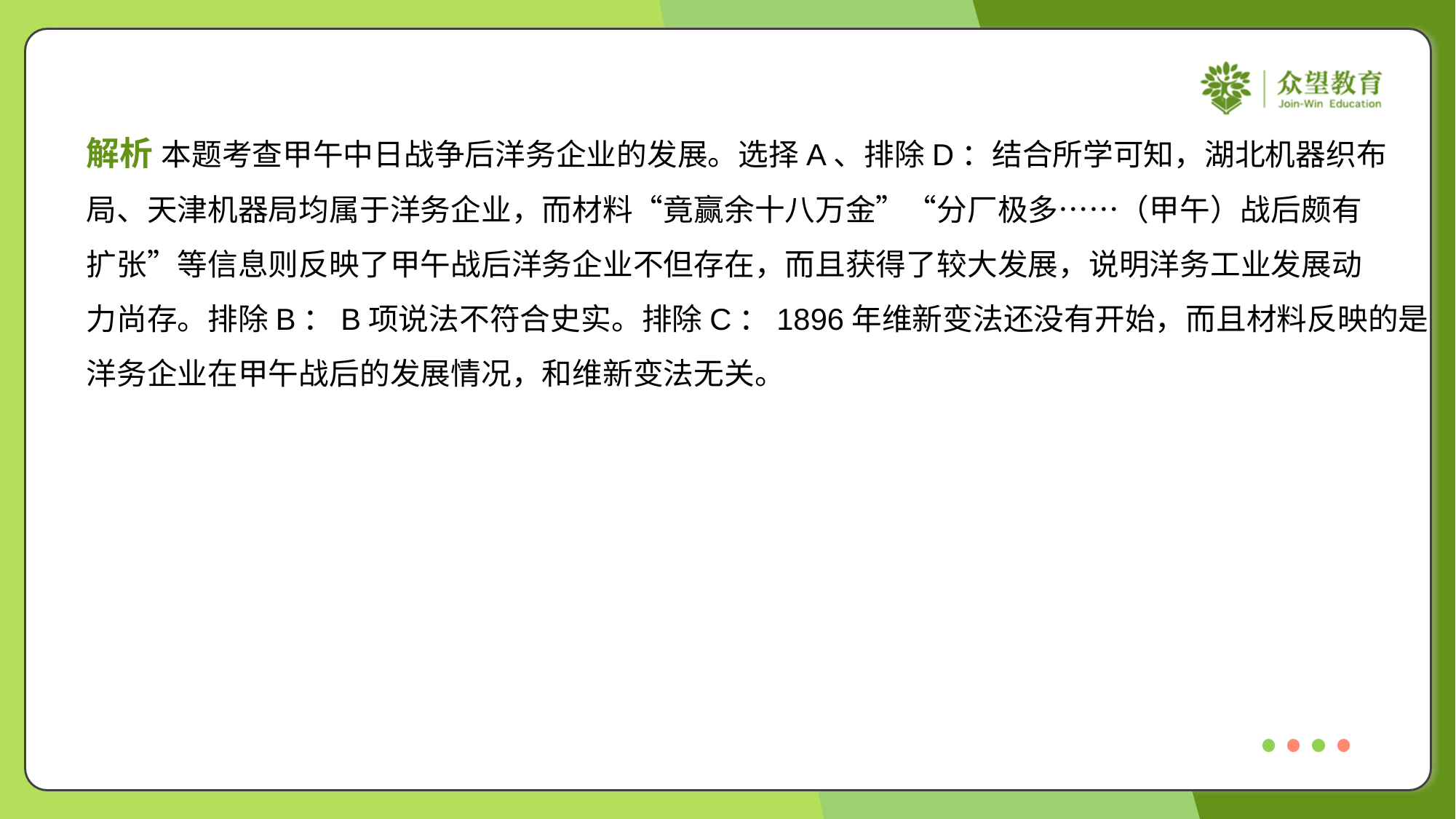

解析 本题考查甲午中日战争后洋务企业的发展。选择A、排除D：结合所学可知，湖北机器织布
局、天津机器局均属于洋务企业，而材料“竟赢余十八万金”“分厂极多……（甲午）战后颇有
扩张”等信息则反映了甲午战后洋务企业不但存在，而且获得了较大发展，说明洋务工业发展动
力尚存。排除B：B项说法不符合史实。排除C：1896年维新变法还没有开始，而且材料反映的是
洋务企业在甲午战后的发展情况，和维新变法无关。